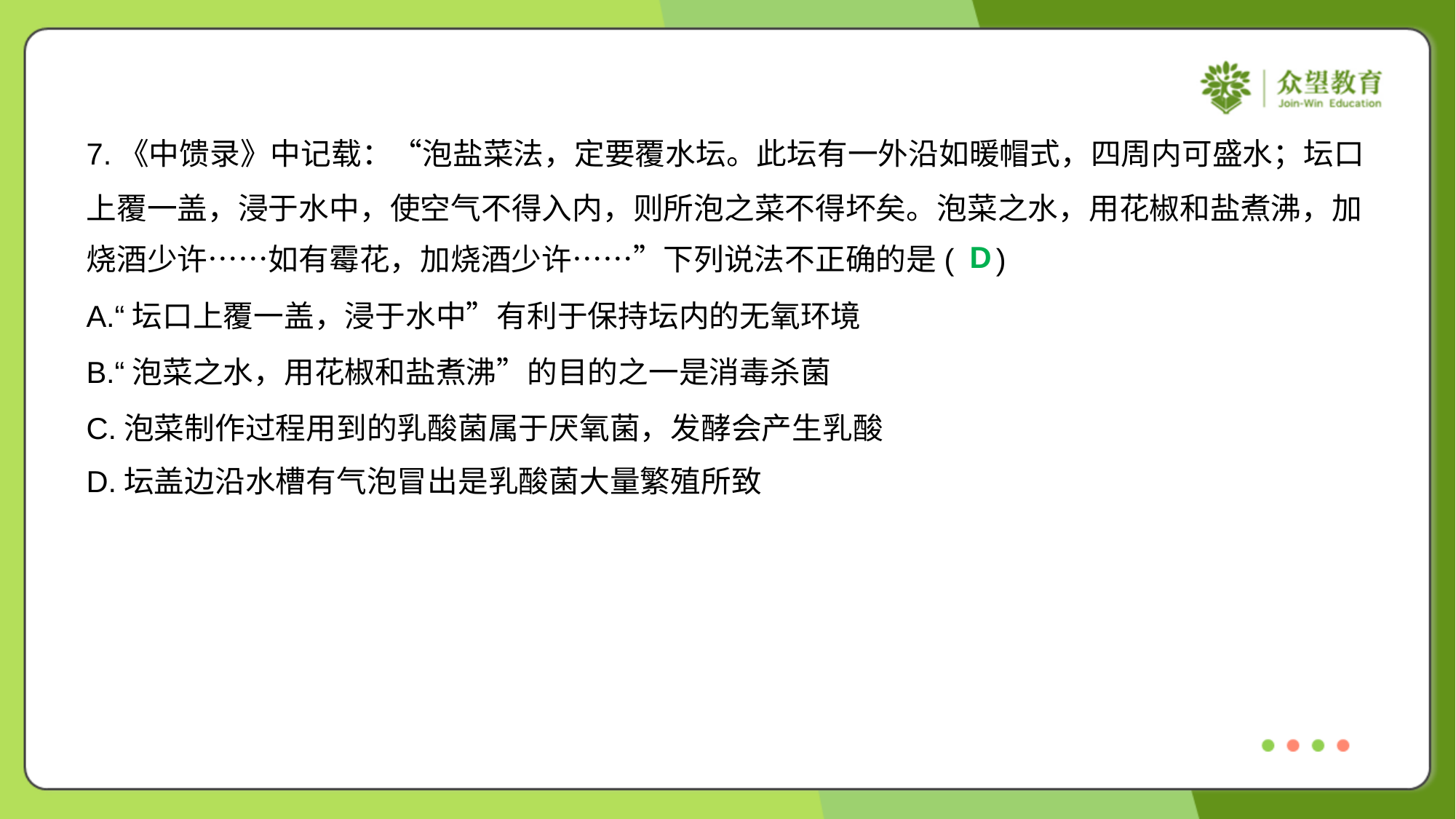

7.《中馈录》中记载：“泡盐菜法，定要覆水坛。此坛有一外沿如暖帽式，四周内可盛水；坛口
上覆一盖，浸于水中，使空气不得入内，则所泡之菜不得坏矣。泡菜之水，用花椒和盐煮沸，加
烧酒少许……如有霉花，加烧酒少许……”下列说法不正确的是(     )
D
A.“坛口上覆一盖，浸于水中”有利于保持坛内的无氧环境
B.“泡菜之水，用花椒和盐煮沸”的目的之一是消毒杀菌
C.泡菜制作过程用到的乳酸菌属于厌氧菌，发酵会产生乳酸
D.坛盖边沿水槽有气泡冒出是乳酸菌大量繁殖所致